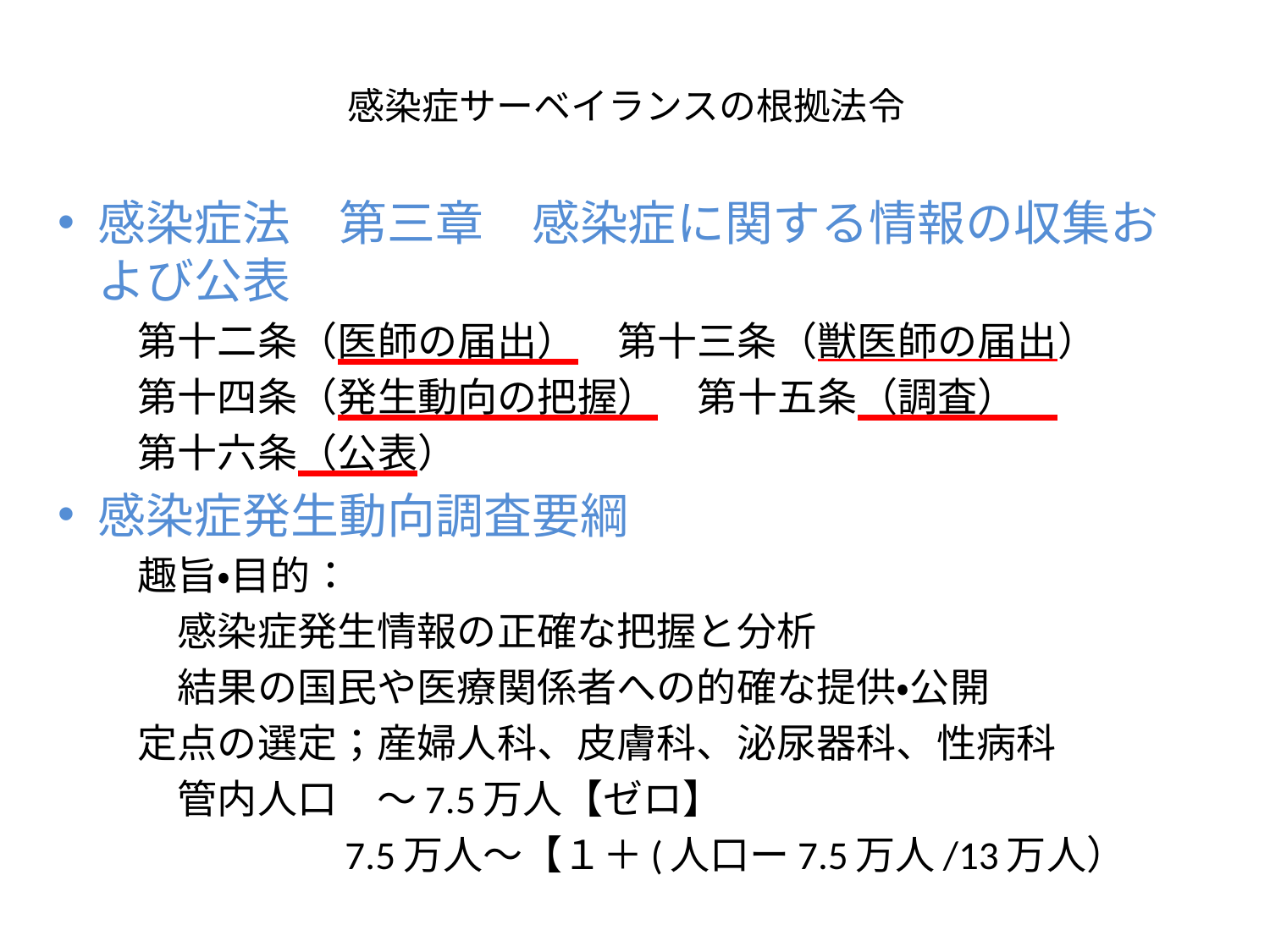

# 感染症サーベイランスの根拠法令
感染症法　第三章　感染症に関する情報の収集および公表
　　第十二条（医師の届出）　第十三条（獣医師の届出）
　　第十四条（発生動向の把握）　第十五条（調査）
　　第十六条（公表）
感染症発生動向調査要綱
　　趣旨・目的：
　　　感染症発生情報の正確な把握と分析
　　　結果の国民や医療関係者への的確な提供・公開
　　定点の選定；産婦人科、皮膚科、泌尿器科、性病科
　　　管内人口　～7.5万人【ゼロ】
　　　　　　　7.5万人～【１＋(人口ー7.5万人/13万人）